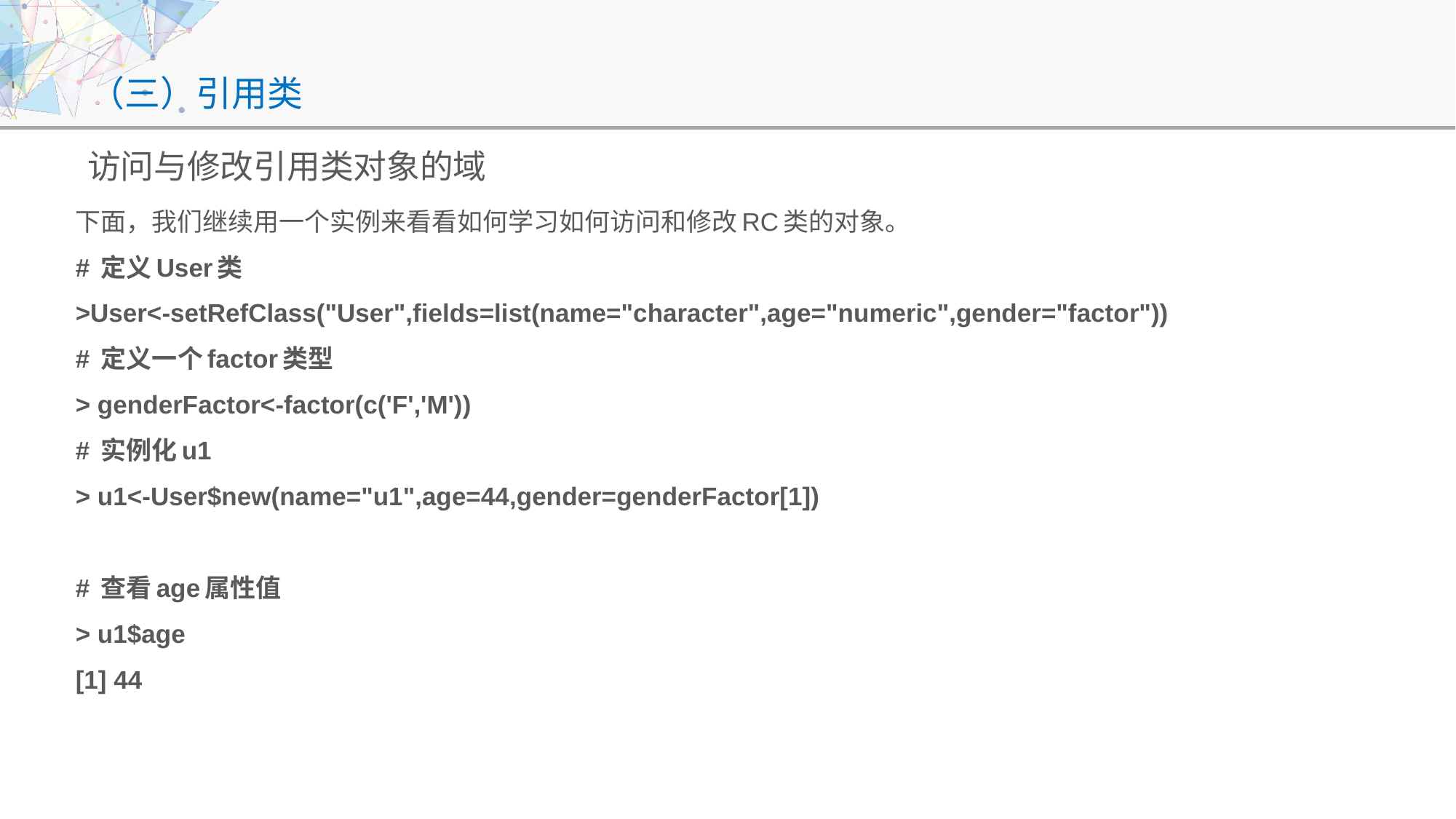

# （三）引用类
访问与修改引用类对象的域
下面，我们继续用一个实例来看看如何学习如何访问和修改RC类的对象。
# 定义User类
>User<-setRefClass("User",fields=list(name="character",age="numeric",gender="factor"))
# 定义一个factor类型
> genderFactor<-factor(c('F','M'))
# 实例化u1
> u1<-User$new(name="u1",age=44,gender=genderFactor[1])

# 查看age属性值
> u1$age
[1] 44